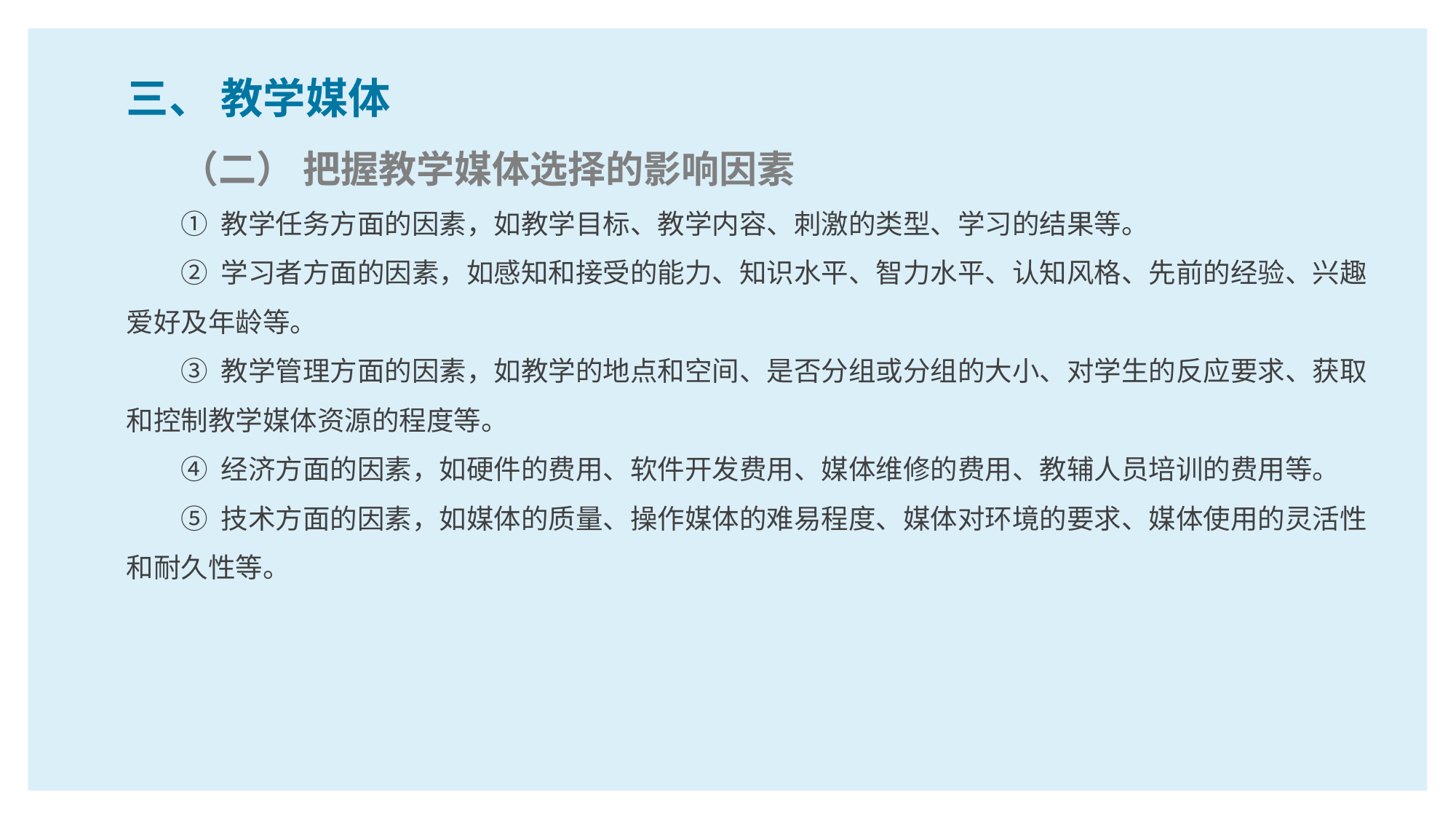

三、 教学媒体
（二） 把握教学媒体选择的影响因素
① 教学任务方面的因素，如教学目标、教学内容、刺激的类型、学习的结果等。
② 学习者方面的因素，如感知和接受的能力、知识水平、智力水平、认知风格、先前的经验、兴趣爱好及年龄等。
③ 教学管理方面的因素，如教学的地点和空间、是否分组或分组的大小、对学生的反应要求、获取和控制教学媒体资源的程度等。
④ 经济方面的因素，如硬件的费用、软件开发费用、媒体维修的费用、教辅人员培训的费用等。
⑤ 技术方面的因素，如媒体的质量、操作媒体的难易程度、媒体对环境的要求、媒体使用的灵活性和耐久性等。